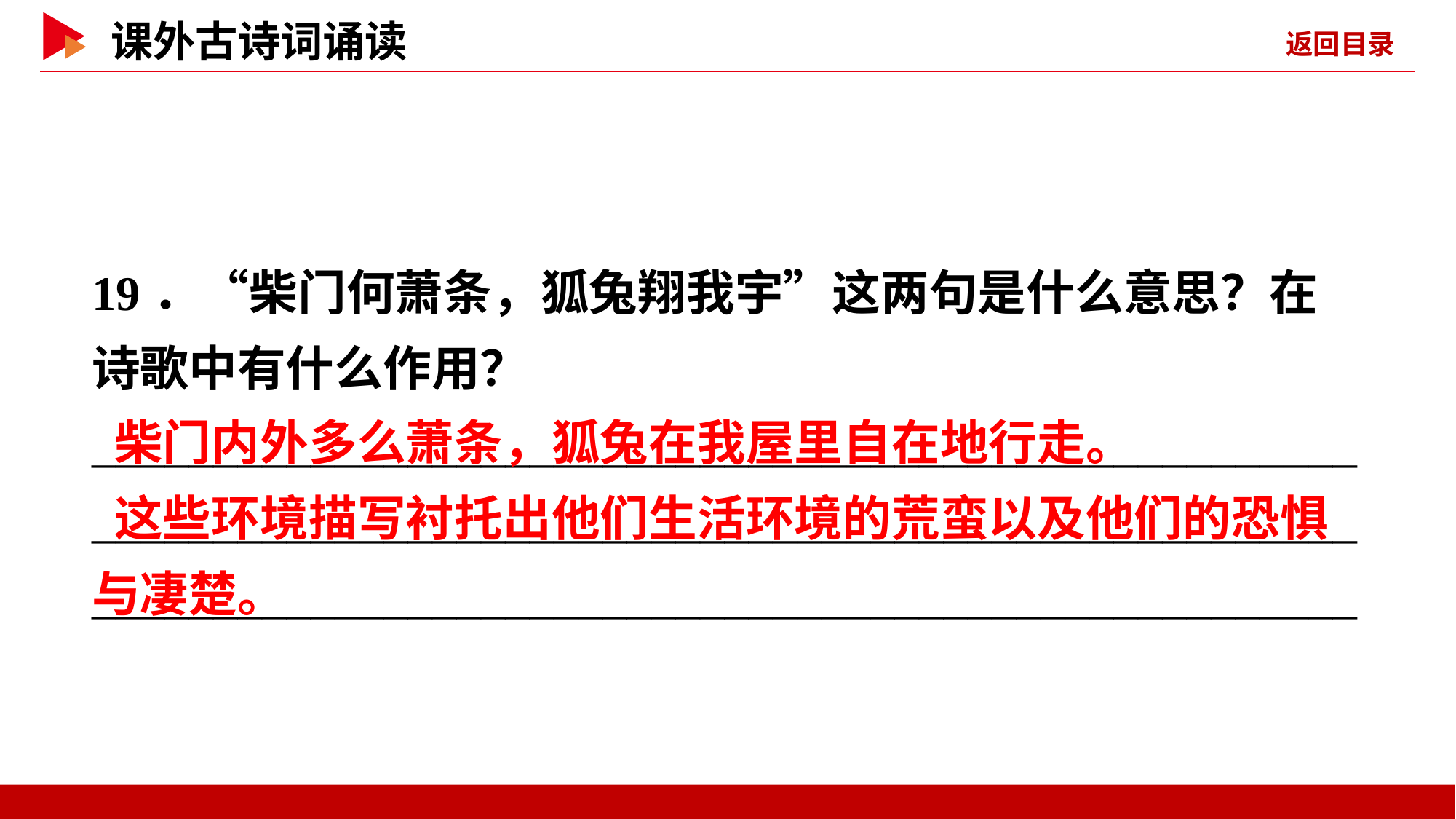

19．“柴门何萧条，狐兔翔我宇”这两句是什么意思？在诗歌中有什么作用？
____________________________________________________________________________________________________________________________________________________________
 柴门内外多么萧条，狐兔在我屋里自在地行走。
 这些环境描写衬托出他们生活环境的荒蛮以及他们的恐惧与凄楚。